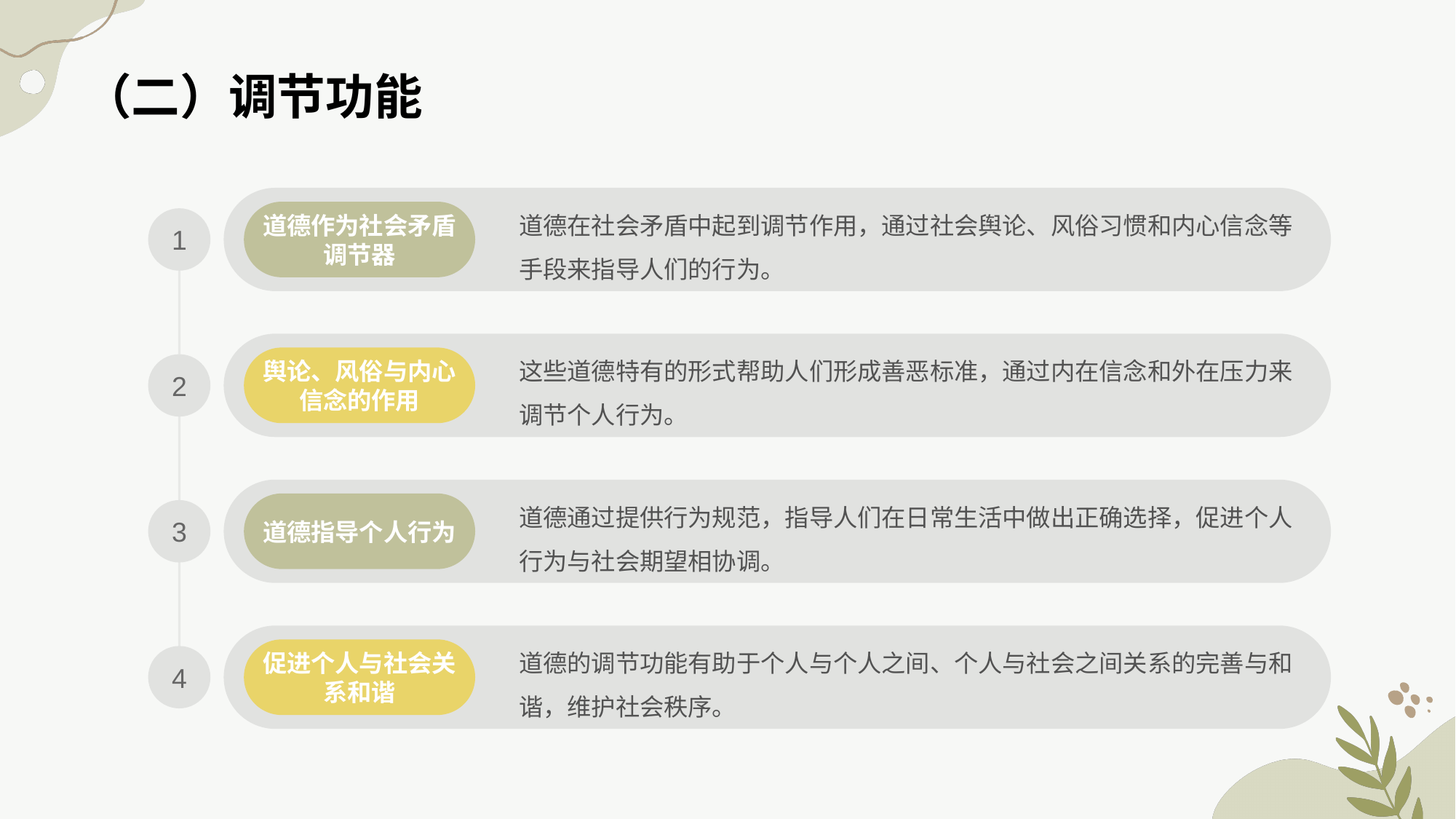

（二）调节功能

道德在社会矛盾中起到调节作用，通过社会舆论、风俗习惯和内心信念等手段来指导人们的行为。
道德作为社会矛盾调节器
1

这些道德特有的形式帮助人们形成善恶标准，通过内在信念和外在压力来调节个人行为。
舆论、风俗与内心信念的作用
2

道德通过提供行为规范，指导人们在日常生活中做出正确选择，促进个人行为与社会期望相协调。
道德指导个人行为
3

道德的调节功能有助于个人与个人之间、个人与社会之间关系的完善与和谐，维护社会秩序。
促进个人与社会关系和谐
4